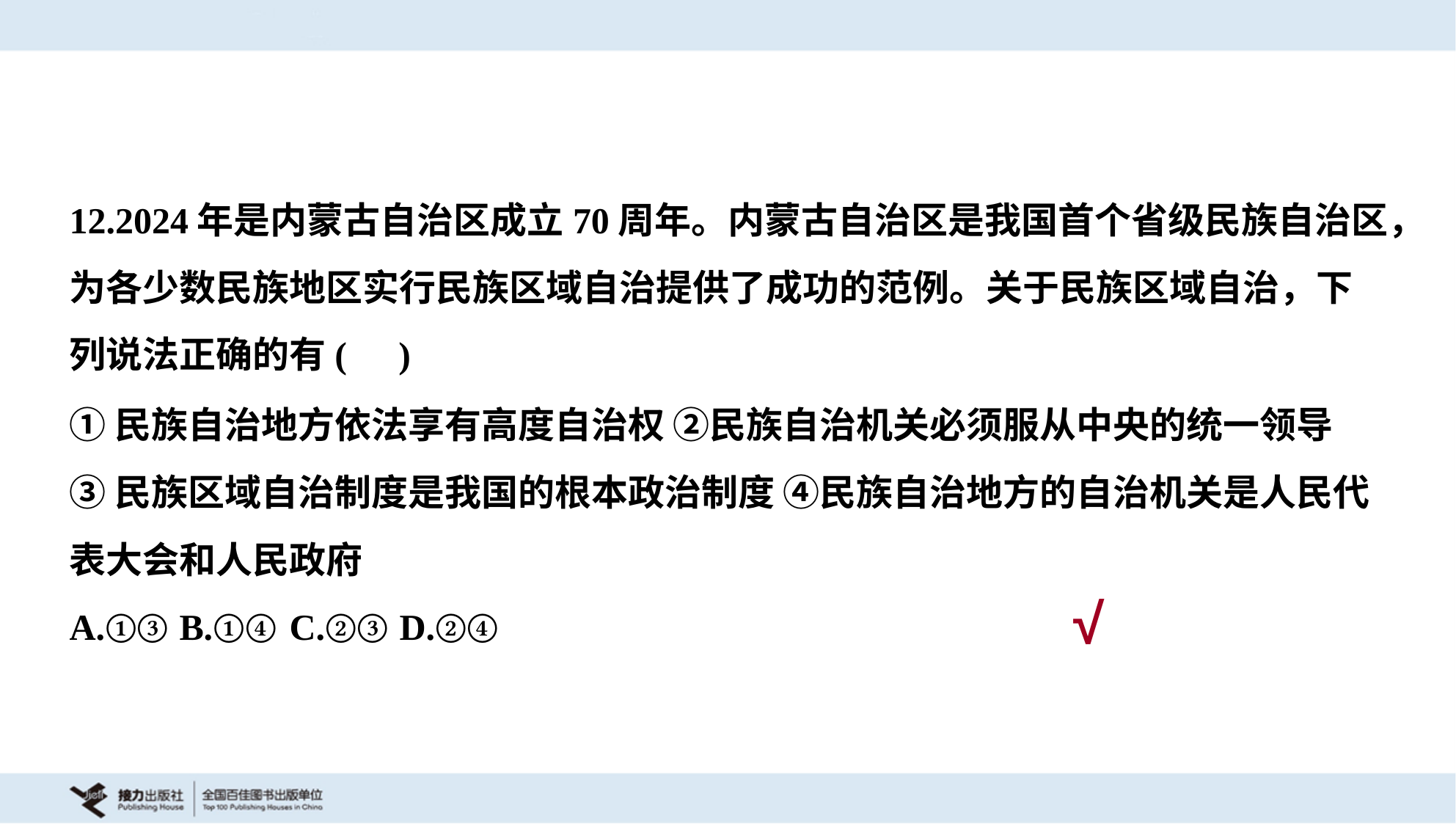

12.2024年是内蒙古自治区成立70周年。内蒙古自治区是我国首个省级民族自治区，
为各少数民族地区实行民族区域自治提供了成功的范例。关于民族区域自治，下
列说法正确的有(     )
①民族自治地方依法享有高度自治权 ②民族自治机关必须服从中央的统一领导
③民族区域自治制度是我国的根本政治制度 ④民族自治地方的自治机关是人民代
表大会和人民政府
A.①③	B.①④	C.②③	D.②④
√